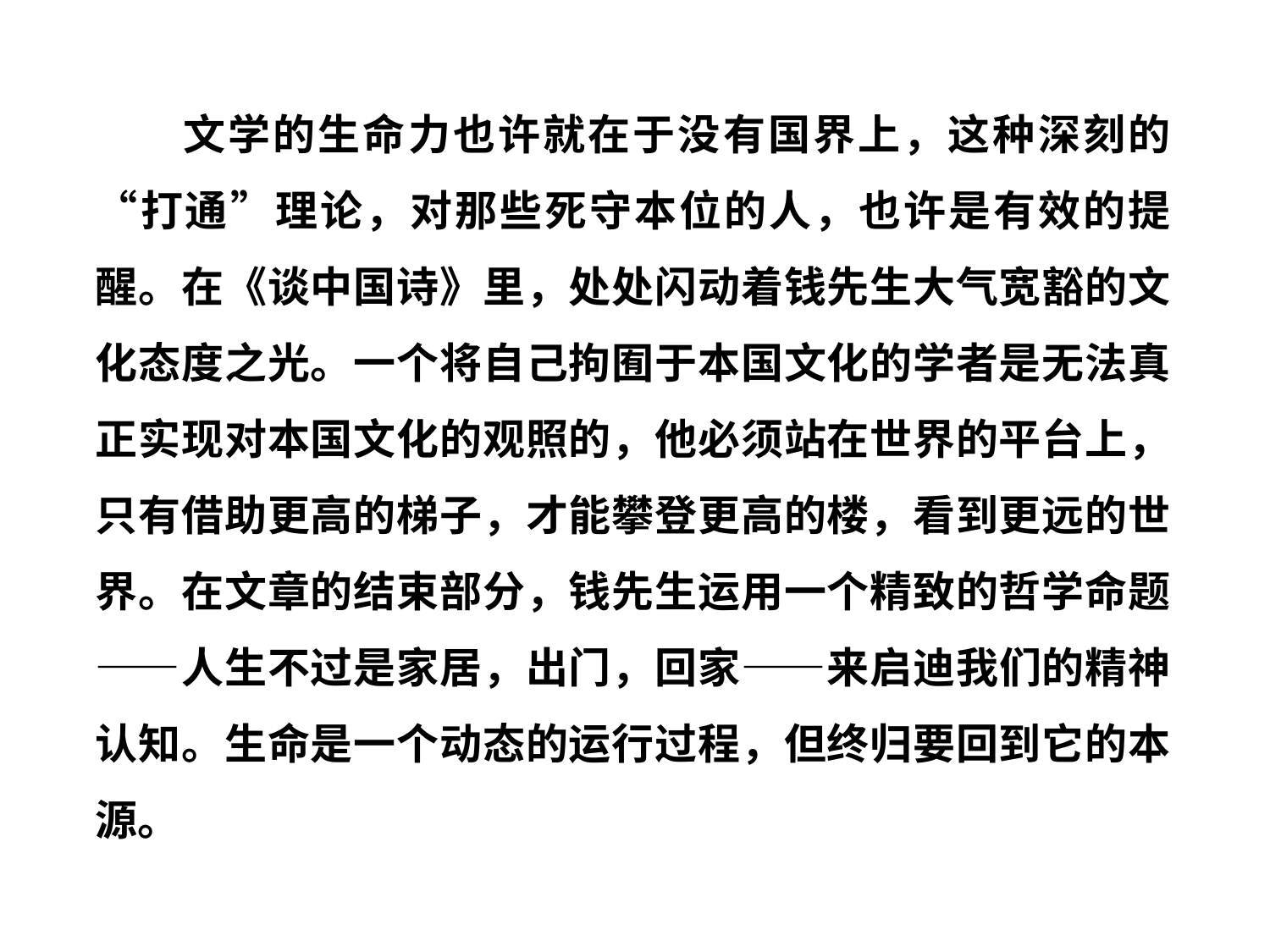

文学的生命力也许就在于没有国界上，这种深刻的“打通”理论，对那些死守本位的人，也许是有效的提醒。在《谈中国诗》里，处处闪动着钱先生大气宽豁的文化态度之光。一个将自己拘囿于本国文化的学者是无法真正实现对本国文化的观照的，他必须站在世界的平台上，只有借助更高的梯子，才能攀登更高的楼，看到更远的世界。在文章的结束部分，钱先生运用一个精致的哲学命题——人生不过是家居，出门，回家——来启迪我们的精神认知。生命是一个动态的运行过程，但终归要回到它的本源。